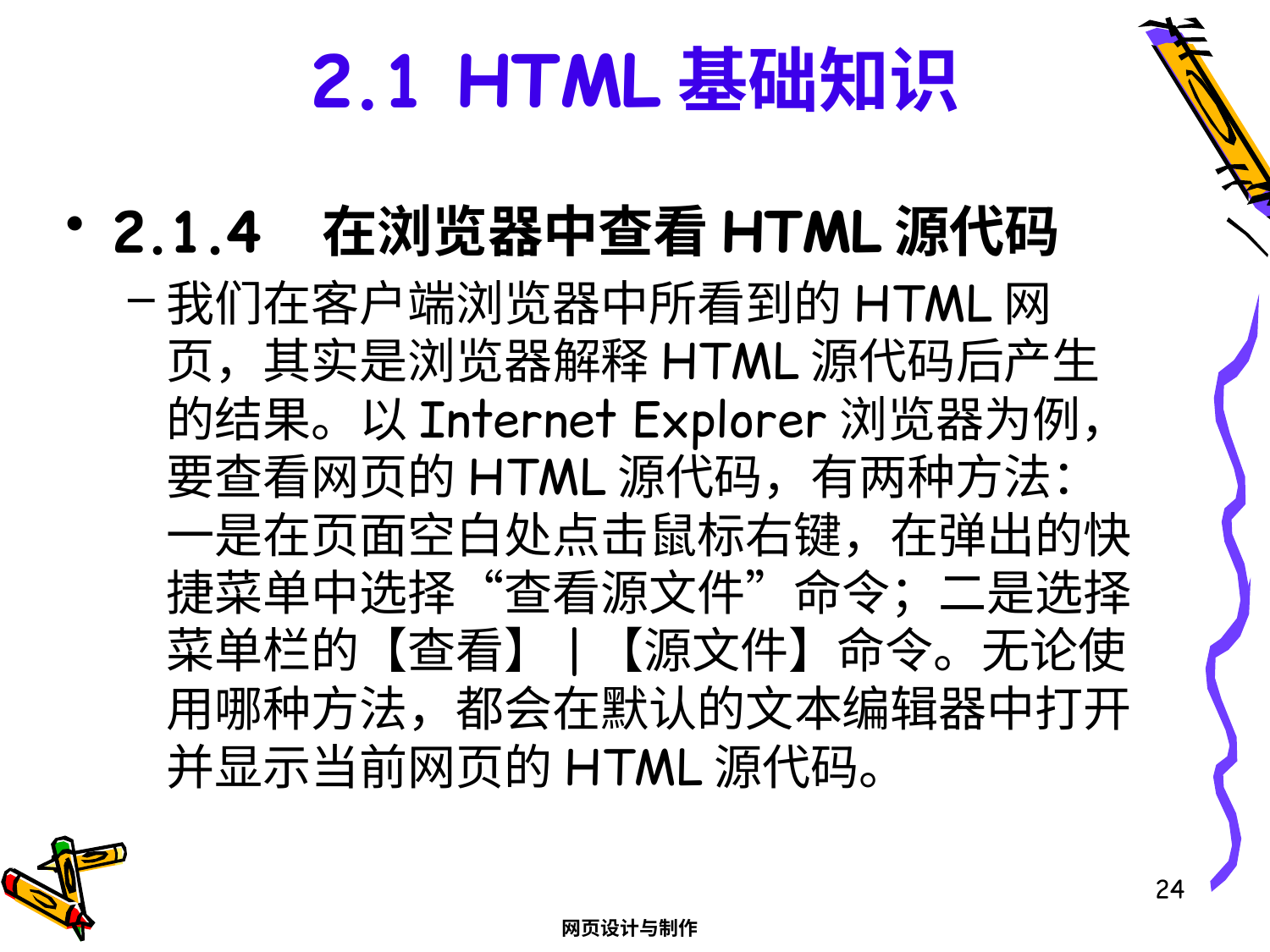

# 2.1 HTML基础知识
2.1.4  在浏览器中查看HTML源代码
我们在客户端浏览器中所看到的HTML网页，其实是浏览器解释HTML源代码后产生的结果。以Internet Explorer浏览器为例，要查看网页的HTML源代码，有两种方法：一是在页面空白处点击鼠标右键，在弹出的快捷菜单中选择“查看源文件”命令；二是选择菜单栏的【查看】|【源文件】命令。无论使用哪种方法，都会在默认的文本编辑器中打开并显示当前网页的HTML源代码。

24
网页设计与制作